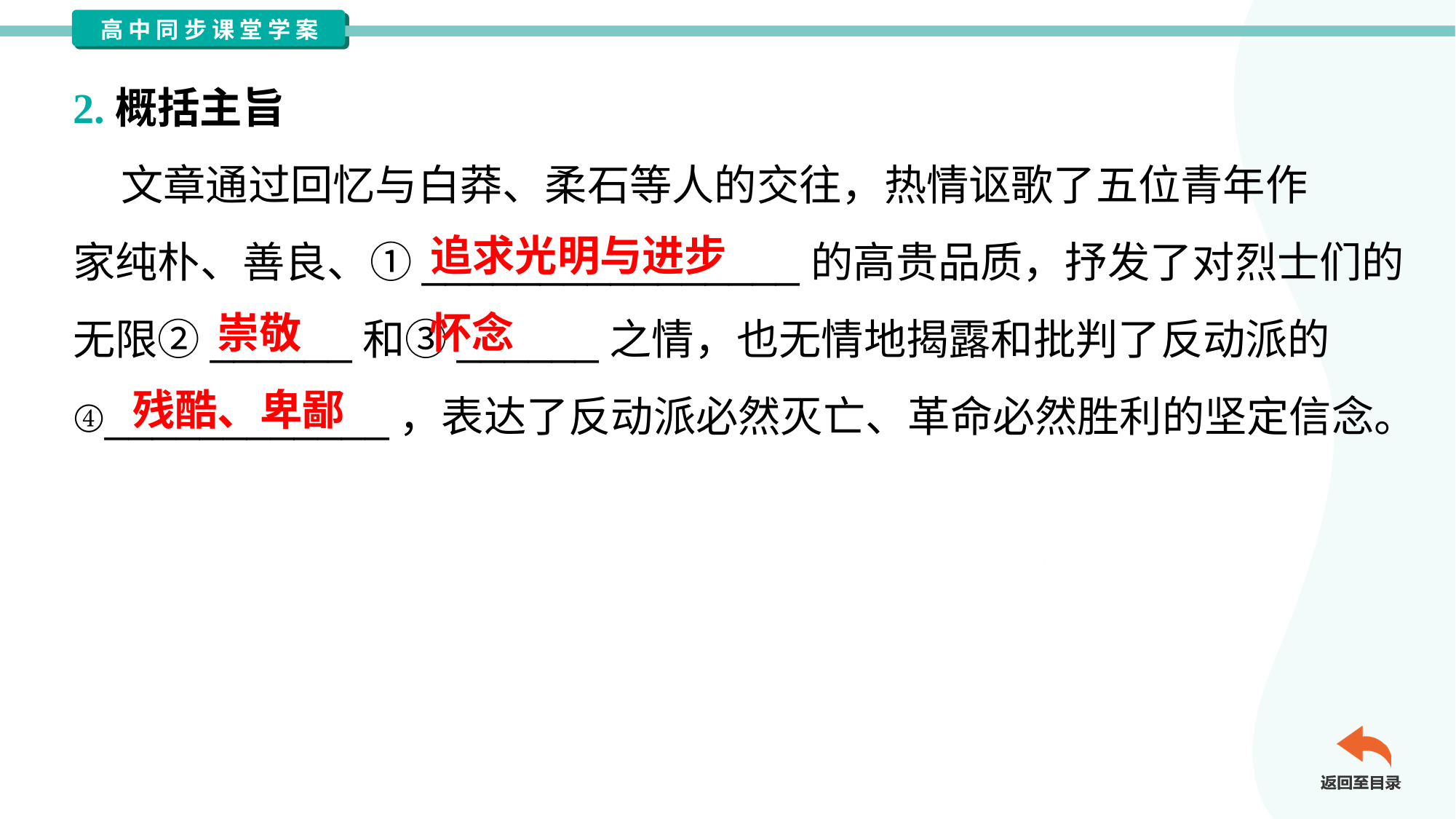

2.概括主旨
    文章通过回忆与白莽、柔石等人的交往，热情讴歌了五位青年作
家纯朴、善良、①________________的高贵品质，抒发了对烈士们的
无限②______和③______之情，也无情地揭露和批判了反动派的
④____________，表达了反动派必然灭亡、革命必然胜利的坚定信念。
追求光明与进步
崇敬
怀念
残酷、卑鄙